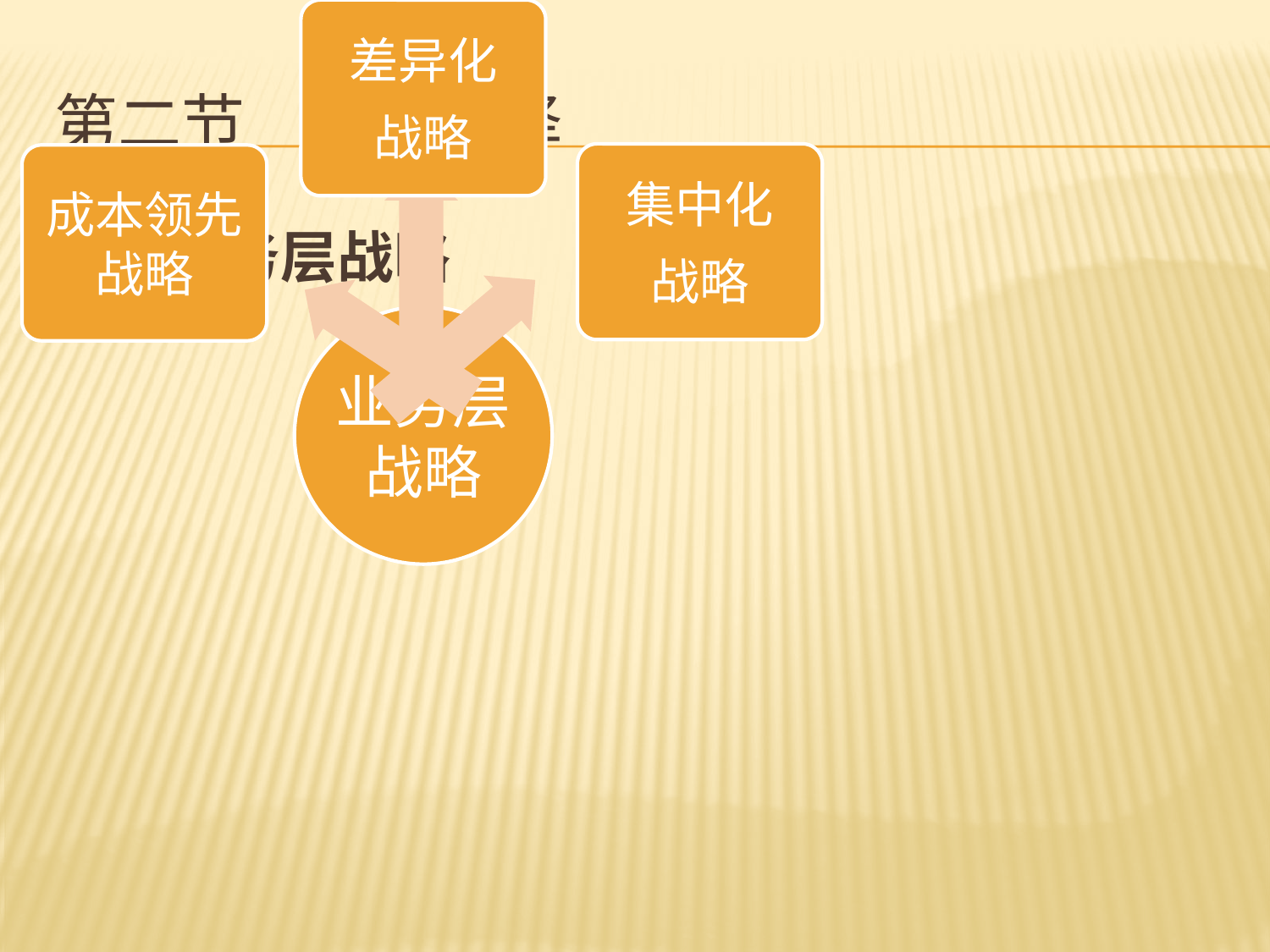

# 第二节　战略选择
二、业务层战略

业务层战略
成本领先战略
差异化
战略
集中化
战略